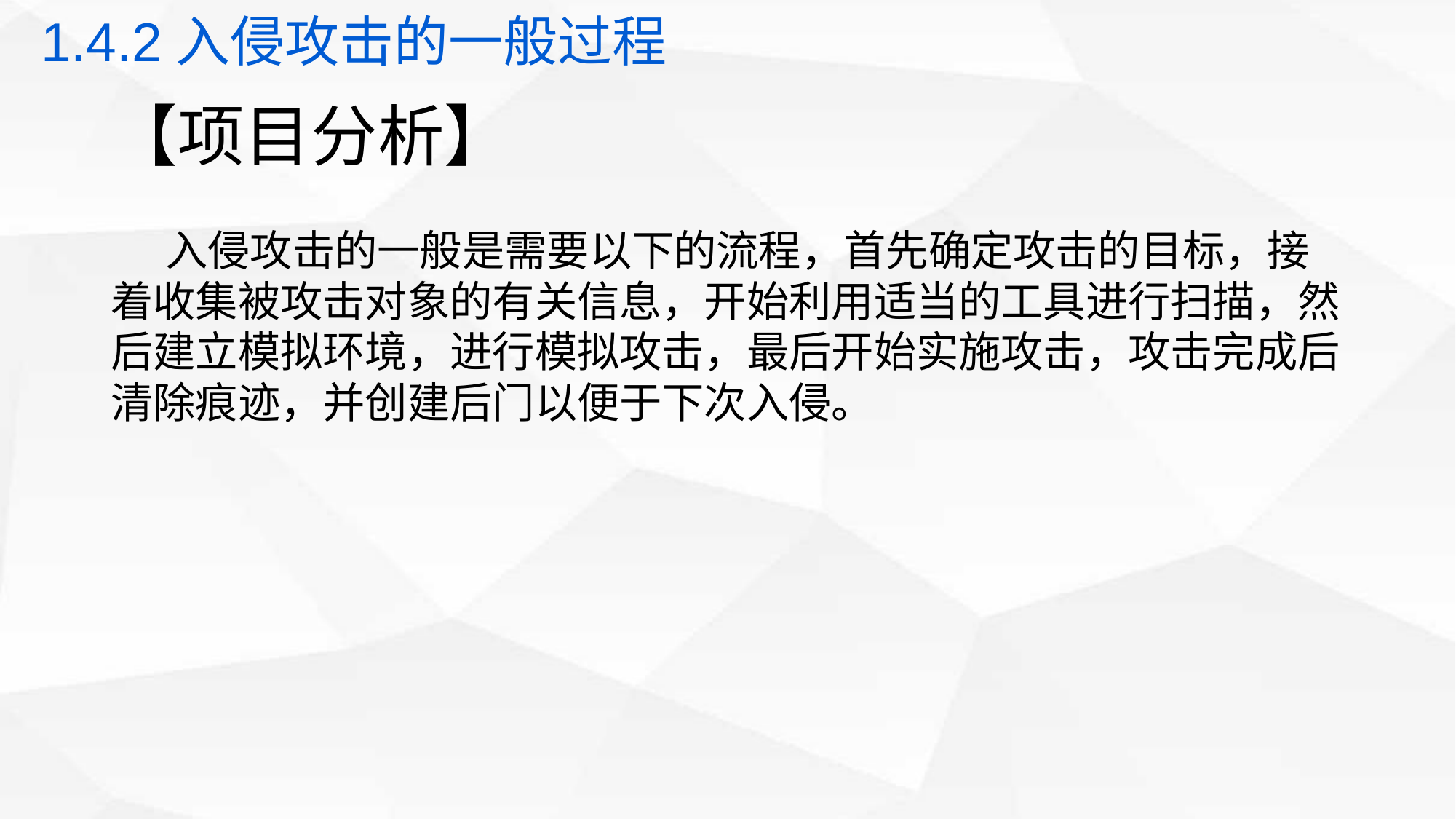

1.4.2入侵攻击的一般过程
# 【项目分析】
入侵攻击的一般是需要以下的流程，首先确定攻击的目标，接着收集被攻击对象的有关信息，开始利用适当的工具进行扫描，然后建立模拟环境，进行模拟攻击，最后开始实施攻击，攻击完成后清除痕迹，并创建后门以便于下次入侵。